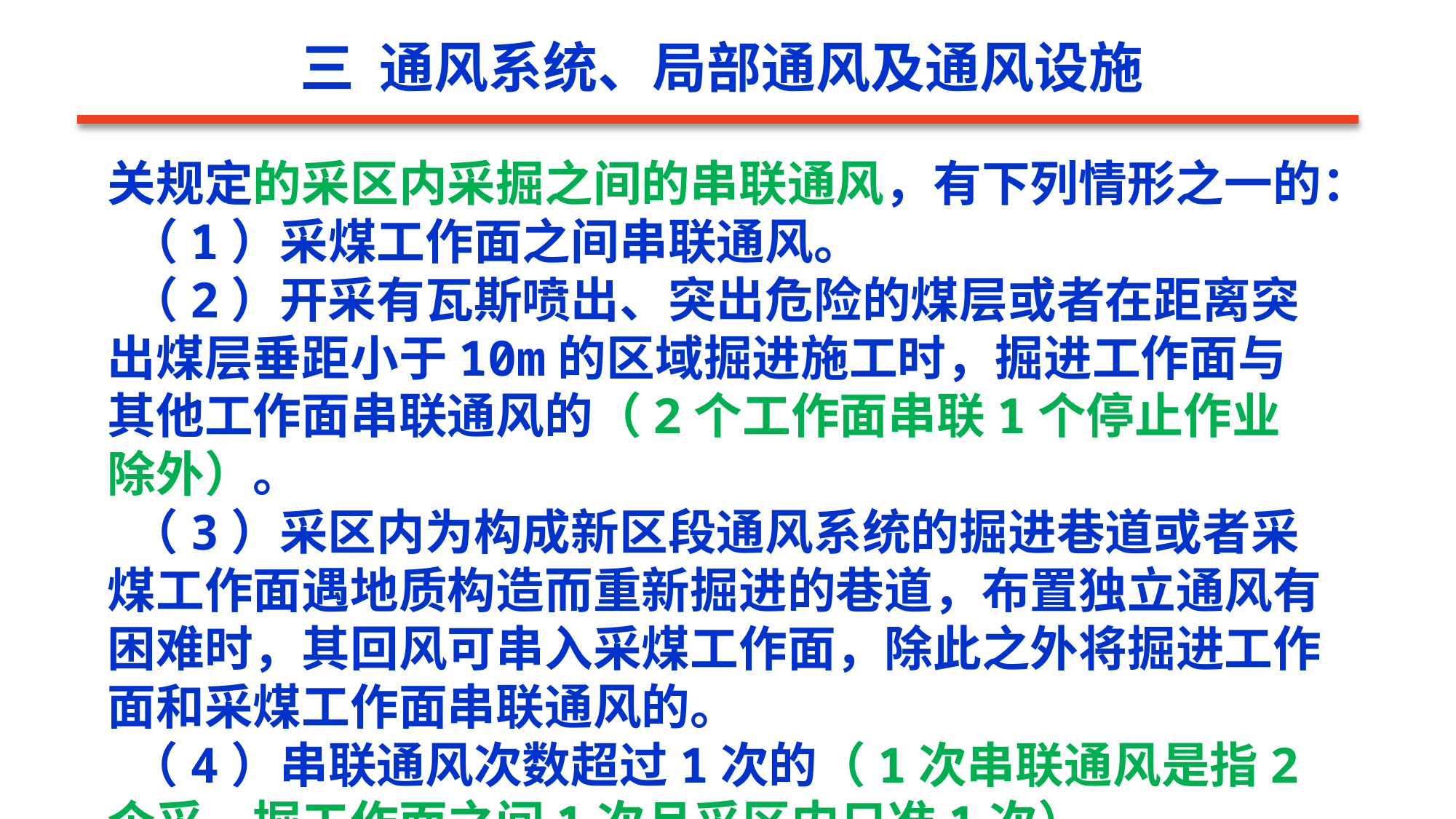

三  通风系统、局部通风及通风设施
关规定的采区内采掘之间的串联通风，有下列情形之一的：
 （1）采煤工作面之间串联通风。
 （2）开采有瓦斯喷出、突出危险的煤层或者在距离突出煤层垂距小于10m的区域掘进施工时，掘进工作面与其他工作面串联通风的（2个工作面串联1个停止作业除外）。
 （3）采区内为构成新区段通风系统的掘进巷道或者采煤工作面遇地质构造而重新掘进的巷道，布置独立通风有困难时，其回风可串入采煤工作面，除此之外将掘进工作面和采煤工作面串联通风的。
 （4）串联通风次数超过1次的（1次串联通风是指2个采、掘工作面之间1次且采区内只准1次）。